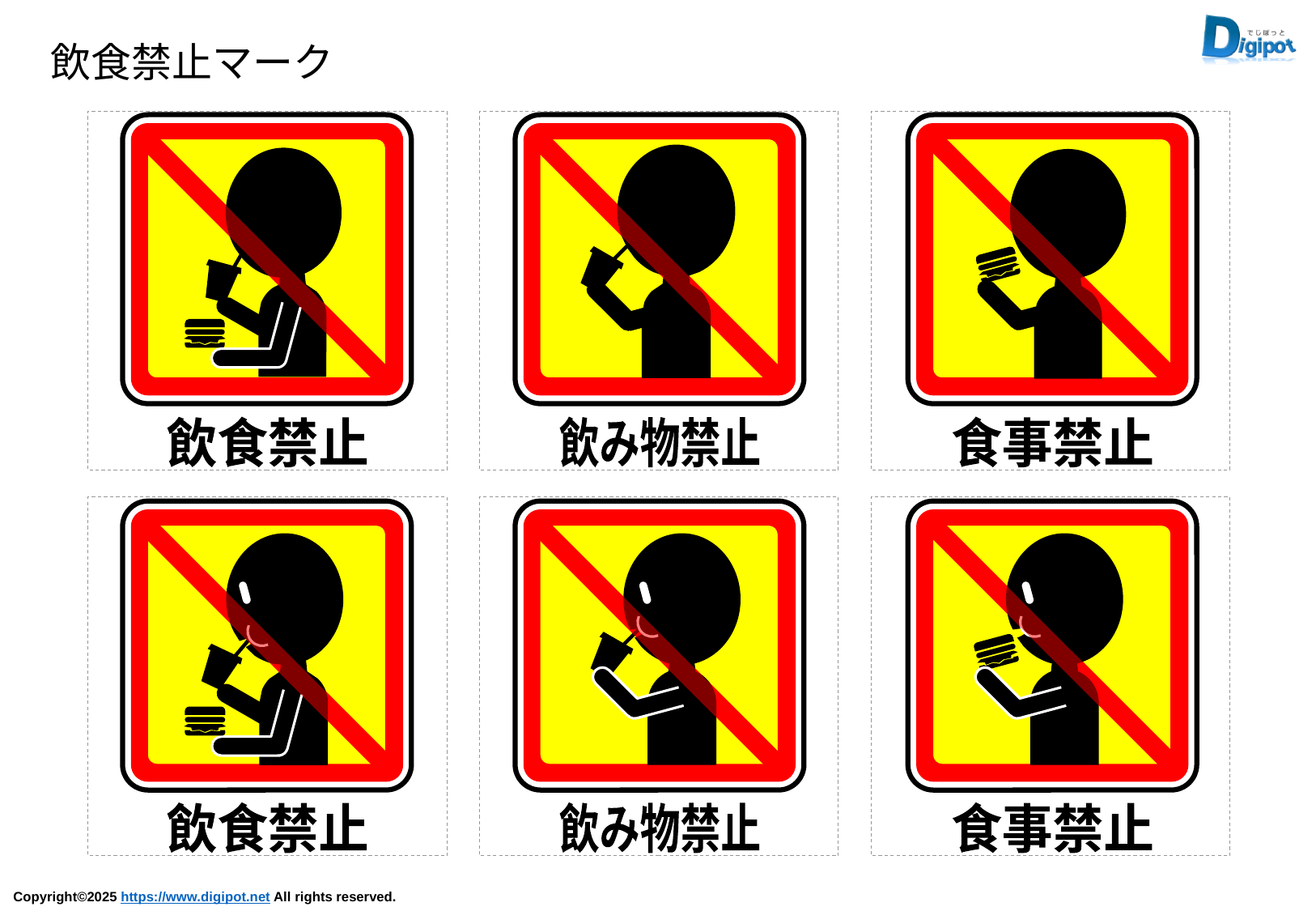

飲食禁止マーク

飲食禁止

飲み物禁止

食事禁止

飲食禁止

飲み物禁止

食事禁止